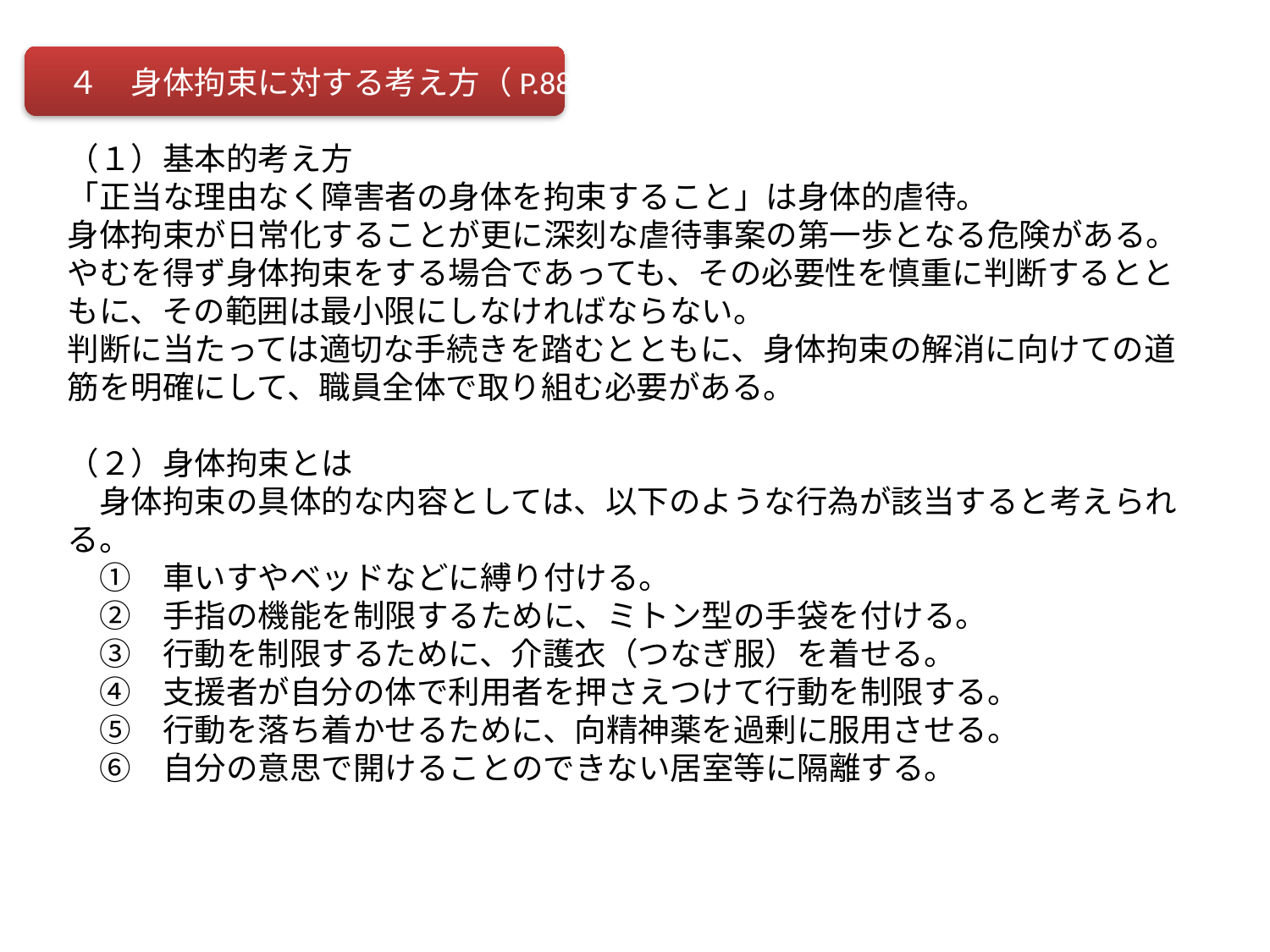

４　身体拘束に対する考え方（P.88）

（１）基本的考え方
「正当な理由なく障害者の身体を拘束すること」は身体的虐待。
身体拘束が日常化することが更に深刻な虐待事案の第一歩となる危険がある。
やむを得ず身体拘束をする場合であっても、その必要性を慎重に判断するとともに、その範囲は最小限にしなければならない。
判断に当たっては適切な手続きを踏むとともに、身体拘束の解消に向けての道筋を明確にして、職員全体で取り組む必要がある。

（２）身体拘束とは
　身体拘束の具体的な内容としては、以下のような行為が該当すると考えられる。
　①　車いすやベッドなどに縛り付ける。
　②　手指の機能を制限するために、ミトン型の手袋を付ける。
　③　行動を制限するために、介護衣（つなぎ服）を着せる。
　④　支援者が自分の体で利用者を押さえつけて行動を制限する。
　⑤　行動を落ち着かせるために、向精神薬を過剰に服用させる。
　⑥　自分の意思で開けることのできない居室等に隔離する。